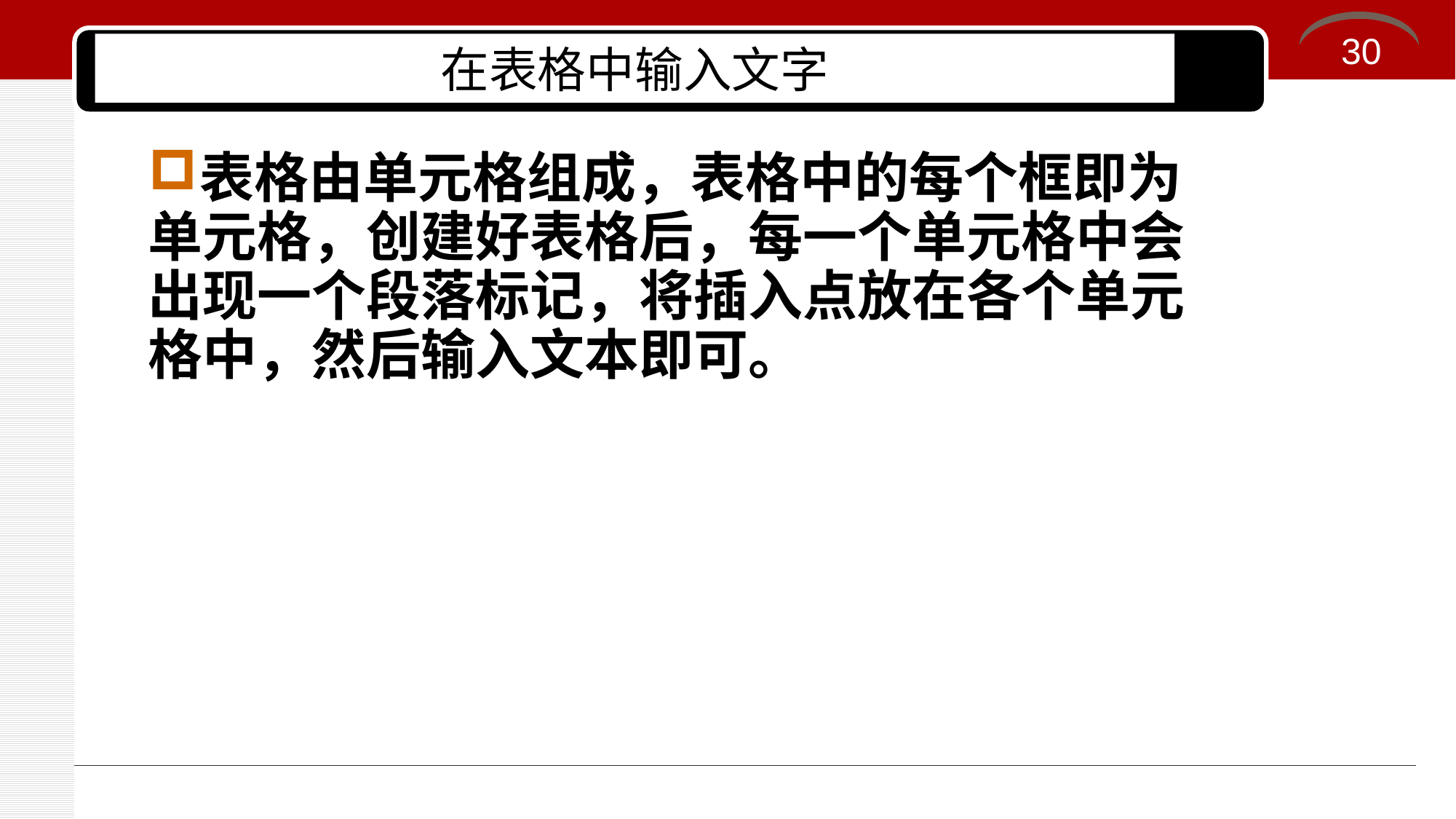

30
在表格中输入文字
表格由单元格组成，表格中的每个框即为单元格，创建好表格后，每一个单元格中会出现一个段落标记，将插入点放在各个单元格中，然后输入文本即可。